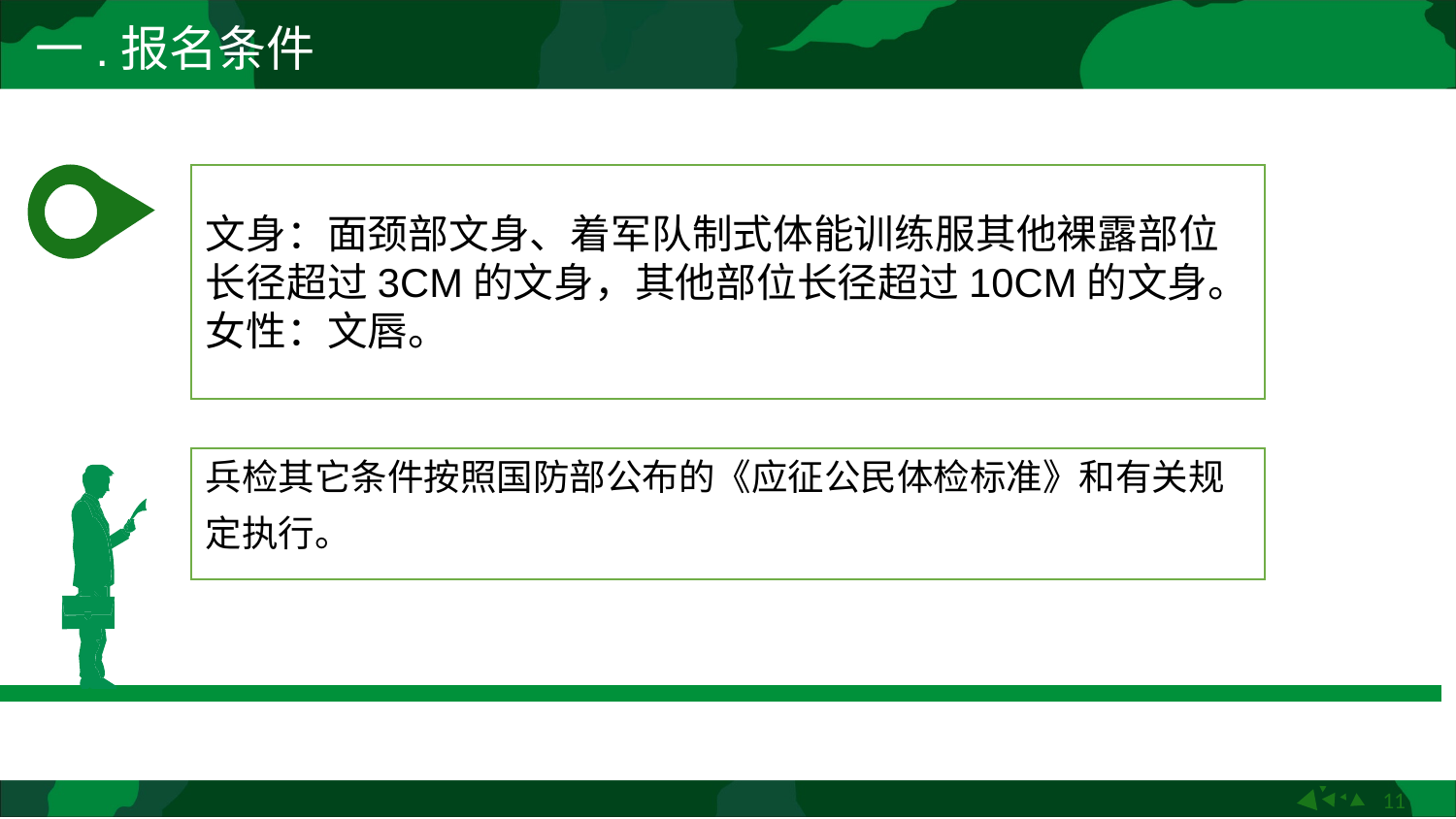

一.报名条件

文身：面颈部文身、着军队制式体能训练服其他裸露部位长径超过3CM的文身，其他部位长径超过10CM的文身。
女性：文唇。
兵检其它条件按照国防部公布的《应征公民体检标准》和有关规定执行。

11